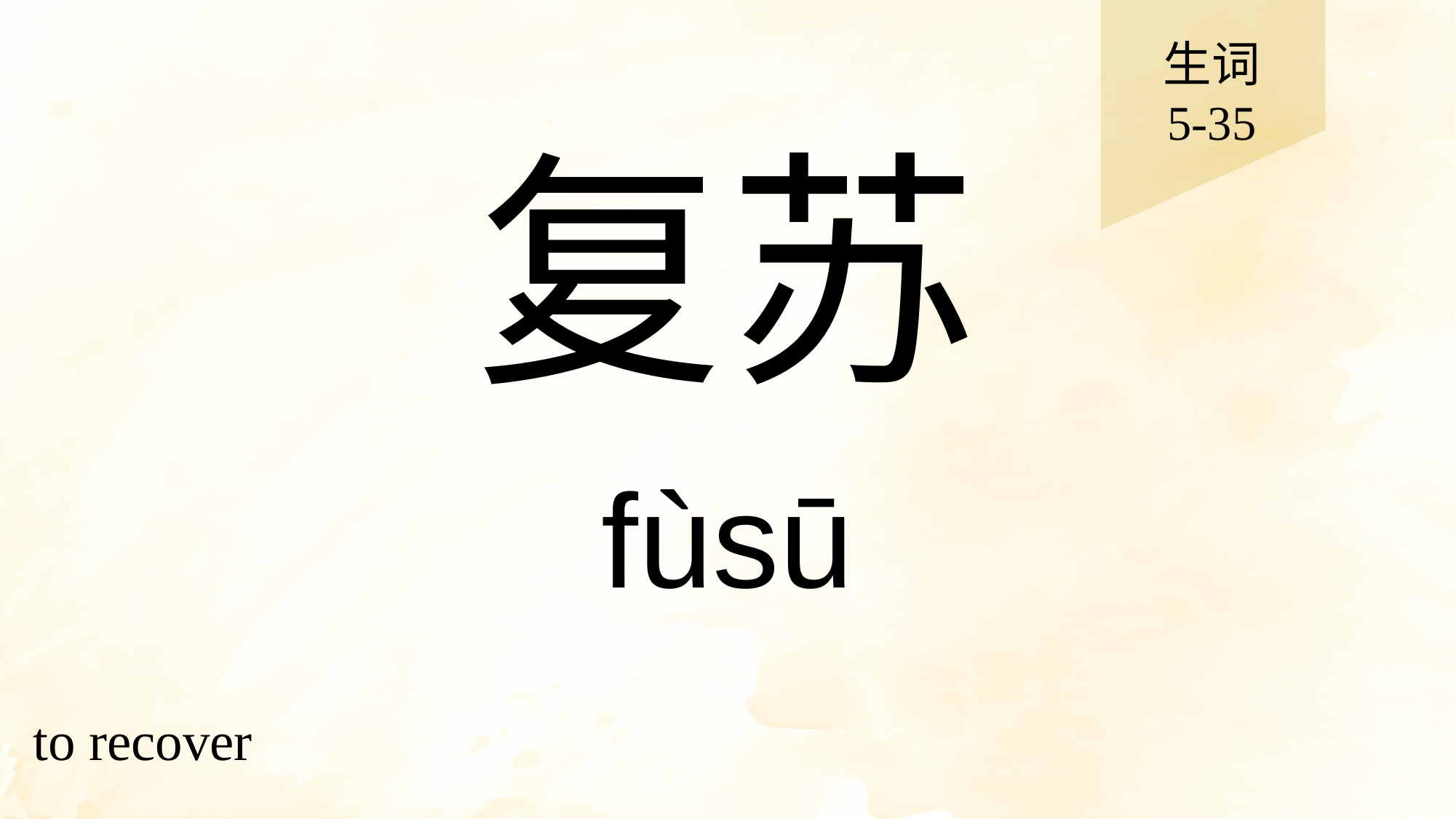

生词
5-35
# 复苏
fùsū
to recover